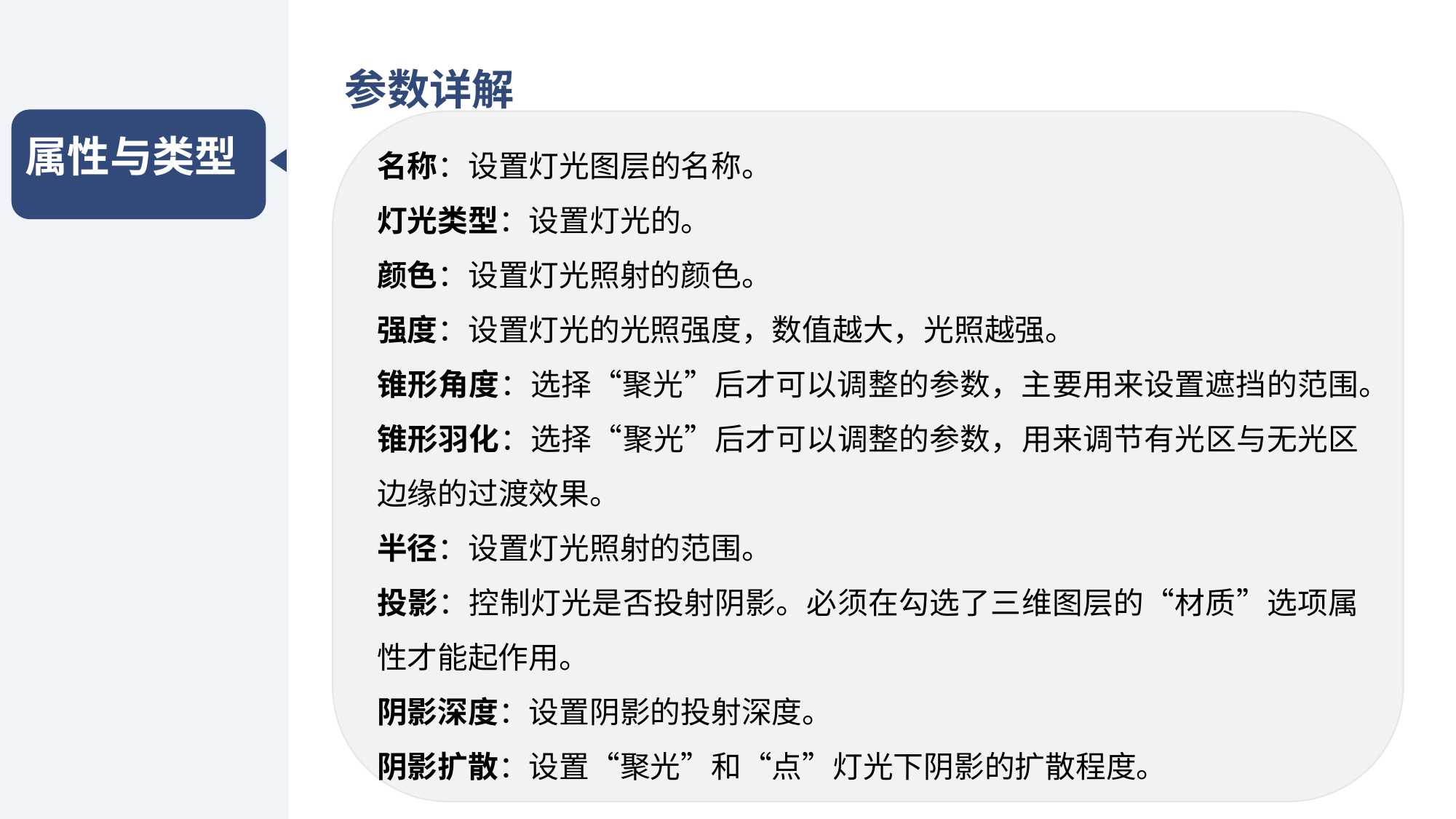

参数详解

属性与类型
名称：设置灯光图层的名称。
灯光类型：设置灯光的。
颜色：设置灯光照射的颜色。
强度：设置灯光的光照强度，数值越大，光照越强。
锥形角度：选择“聚光”后才可以调整的参数，主要用来设置遮挡的范围。
锥形羽化：选择“聚光”后才可以调整的参数，用来调节有光区与无光区边缘的过渡效果。
半径：设置灯光照射的范围。
投影：控制灯光是否投射阴影。必须在勾选了三维图层的“材质”选项属性才能起作用。
阴影深度：设置阴影的投射深度。
阴影扩散：设置“聚光”和“点”灯光下阴影的扩散程度。